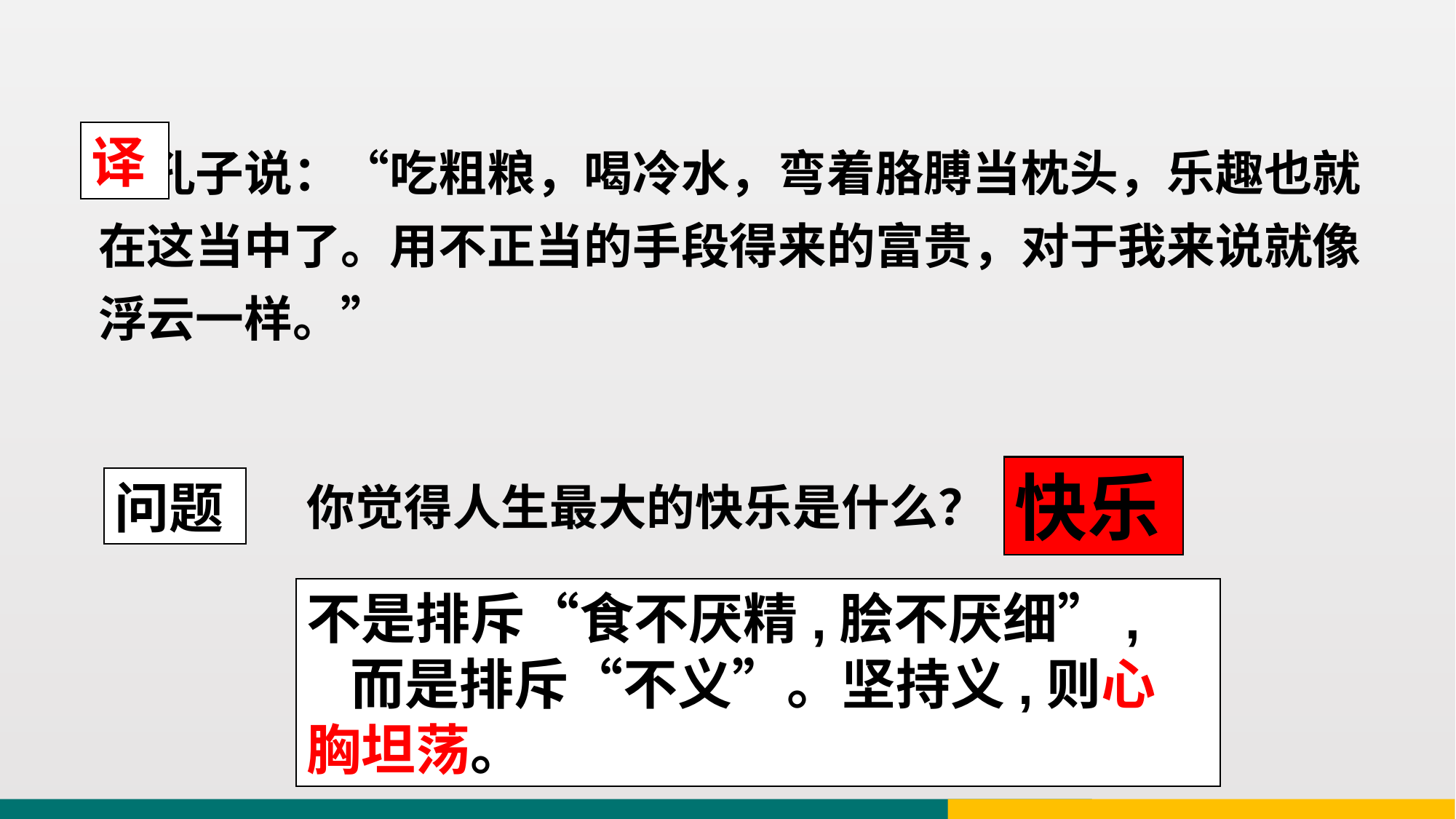

译
    孔子说：“吃粗粮，喝冷水，弯着胳膊当枕头，乐趣也就在这当中了。用不正当的手段得来的富贵，对于我来说就像浮云一样。”
快乐
问题
你觉得人生最大的快乐是什么？

不是排斥“食不厌精,脍不厌细”,       而是排斥“不义”。坚持义,则心胸坦荡。